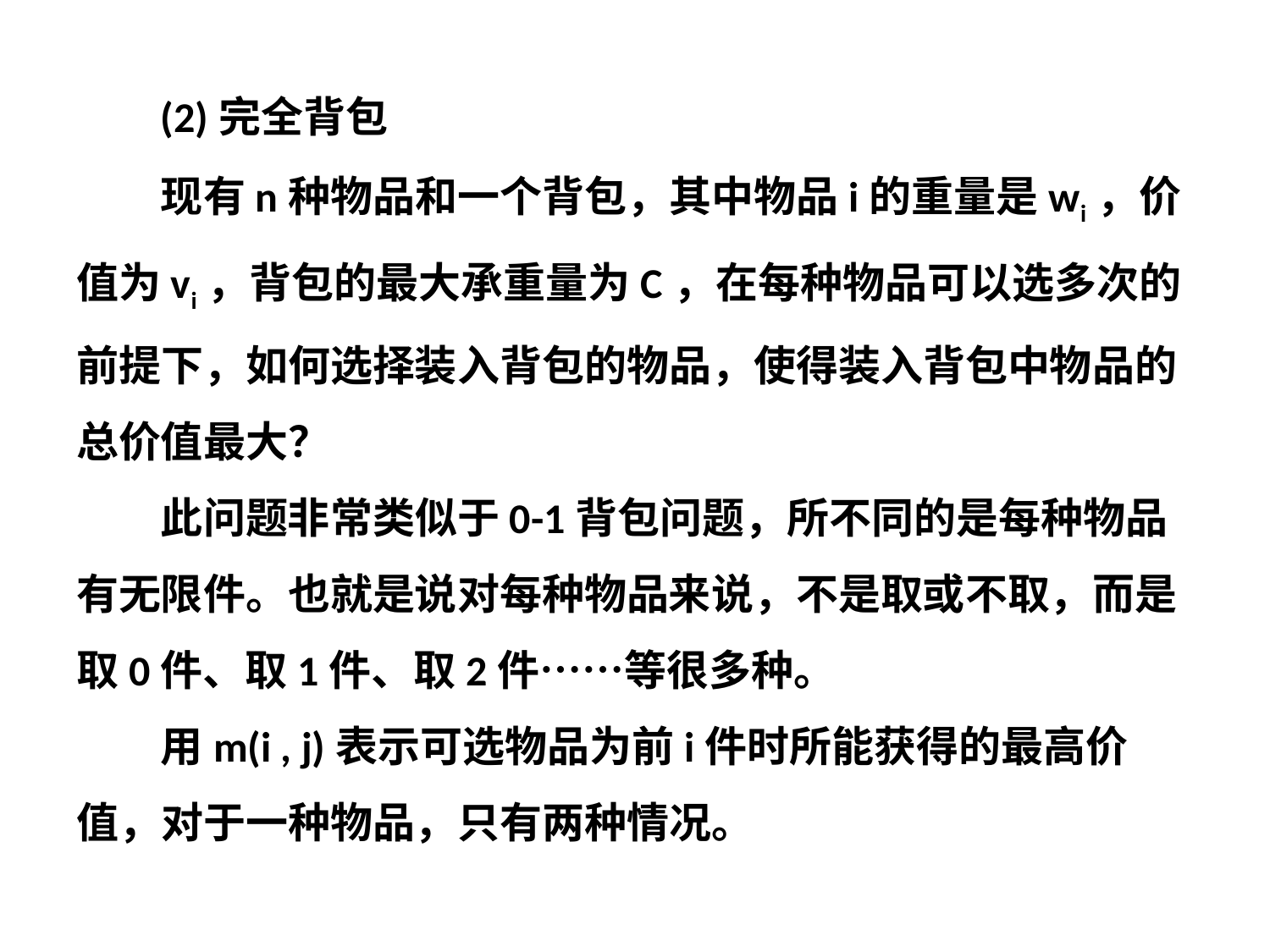

(2)完全背包
现有n种物品和一个背包，其中物品i的重量是wi，价值为vi，背包的最大承重量为C，在每种物品可以选多次的前提下，如何选择装入背包的物品，使得装入背包中物品的总价值最大？
此问题非常类似于0-1背包问题，所不同的是每种物品有无限件。也就是说对每种物品来说，不是取或不取，而是取0件、取1件、取2件……等很多种。
用m(i , j)表示可选物品为前i件时所能获得的最高价值，对于一种物品，只有两种情况。